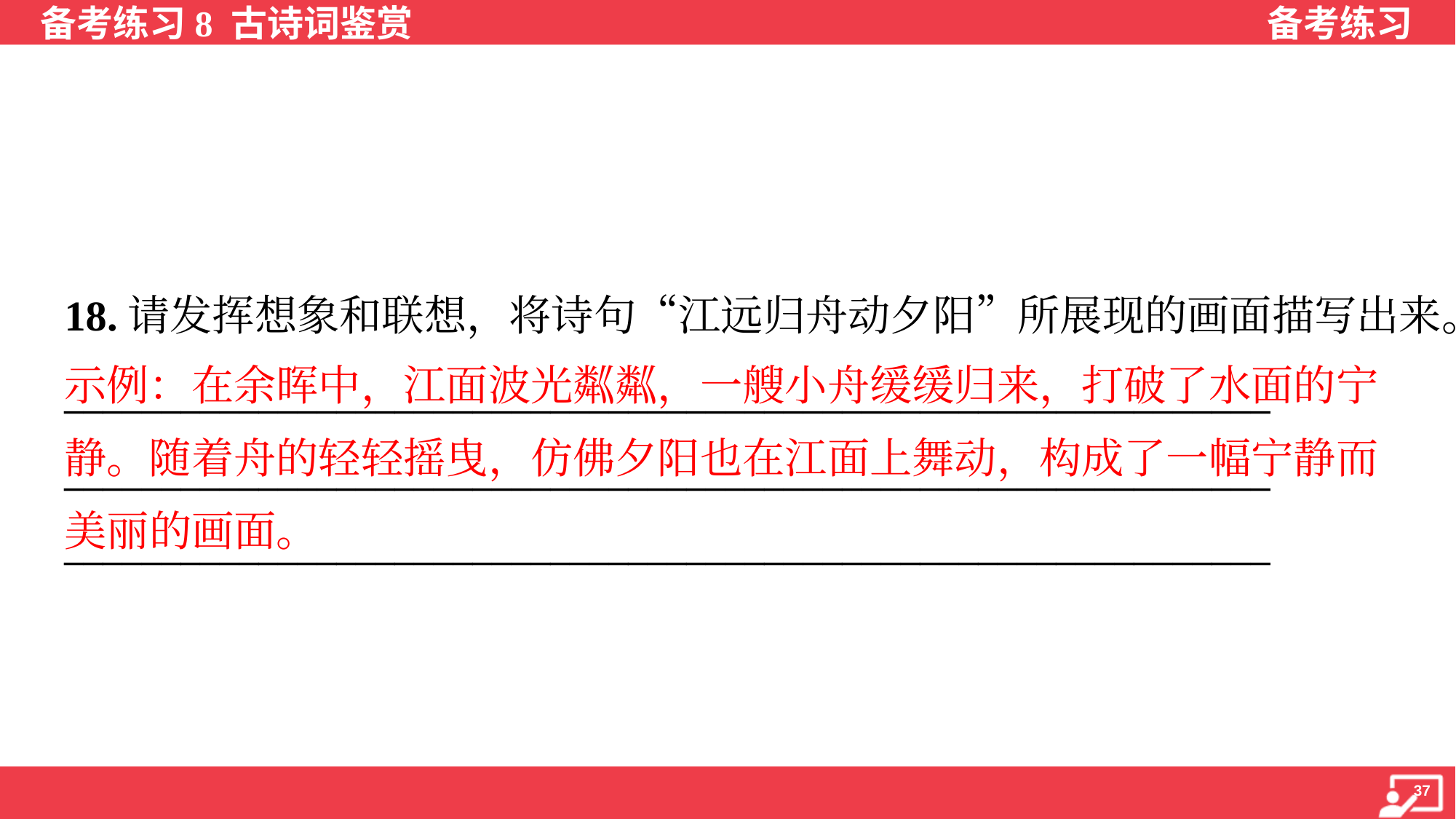

18.请发挥想象和联想，将诗句“江远归舟动夕阳”所展现的画面描写出来。
______________________________________________________________
______________________________________________________________
______________________________________________________________
示例：在余晖中，江面波光粼粼，一艘小舟缓缓归来，打破了水面的宁
静。随着舟的轻轻摇曳，仿佛夕阳也在江面上舞动，构成了一幅宁静而
美丽的画面。